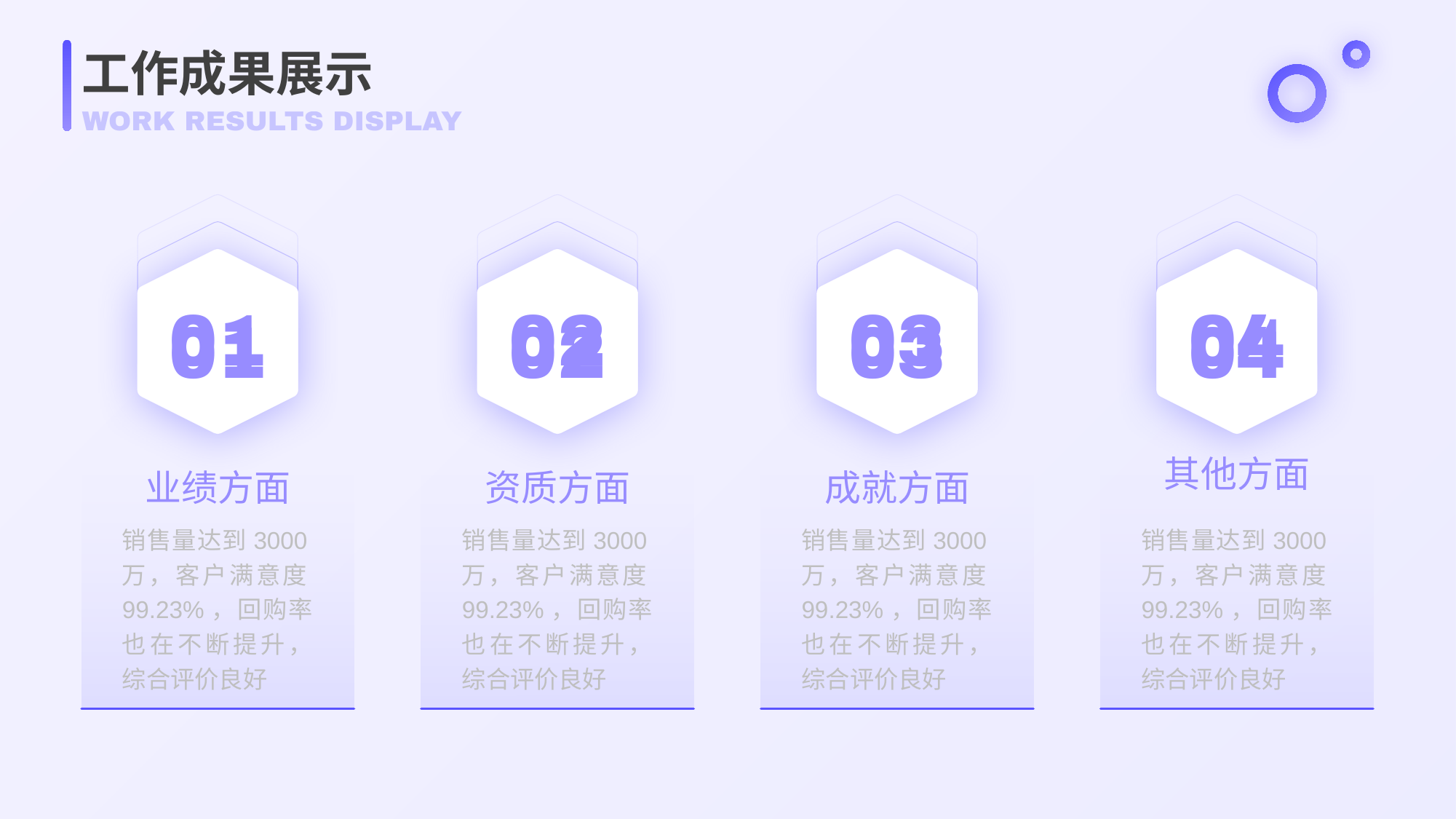

工作成果展示
WORK RESULTS DISPLAY

01
01
02
02
03
03
04
04
业绩方面
资质方面
成就方面
其他方面

销售量达到3000万，客户满意度99.23%，回购率也在不断提升，综合评价良好
销售量达到3000万，客户满意度99.23%，回购率也在不断提升，综合评价良好
销售量达到3000万，客户满意度99.23%，回购率也在不断提升，综合评价良好
销售量达到3000万，客户满意度99.23%，回购率也在不断提升，综合评价良好